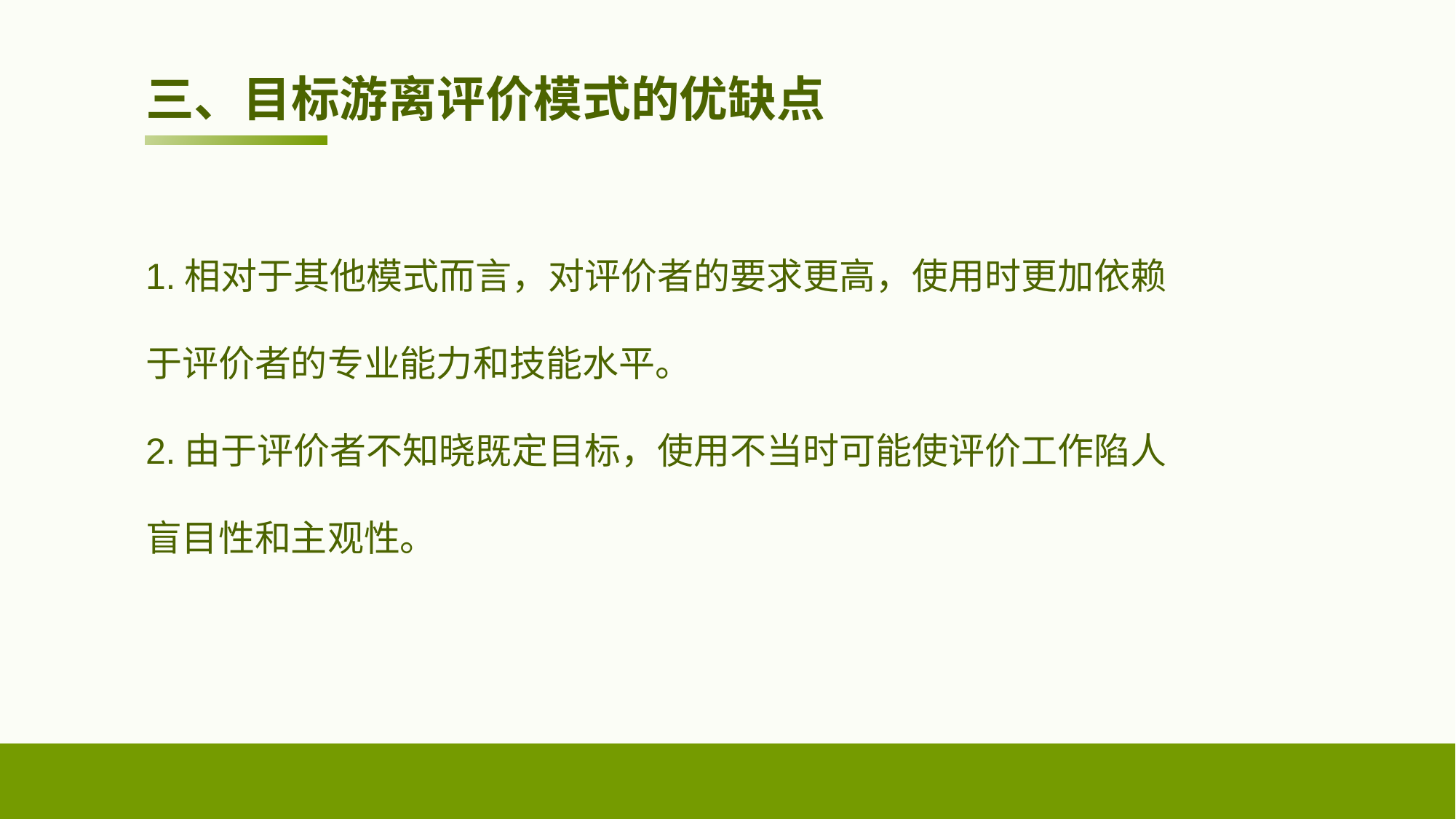

三、目标游离评价模式的优缺点

1.相对于其他模式而言，对评价者的要求更高，使用时更加依赖于评价者的专业能力和技能水平。
2.由于评价者不知晓既定目标，使用不当时可能使评价工作陷人盲目性和主观性。